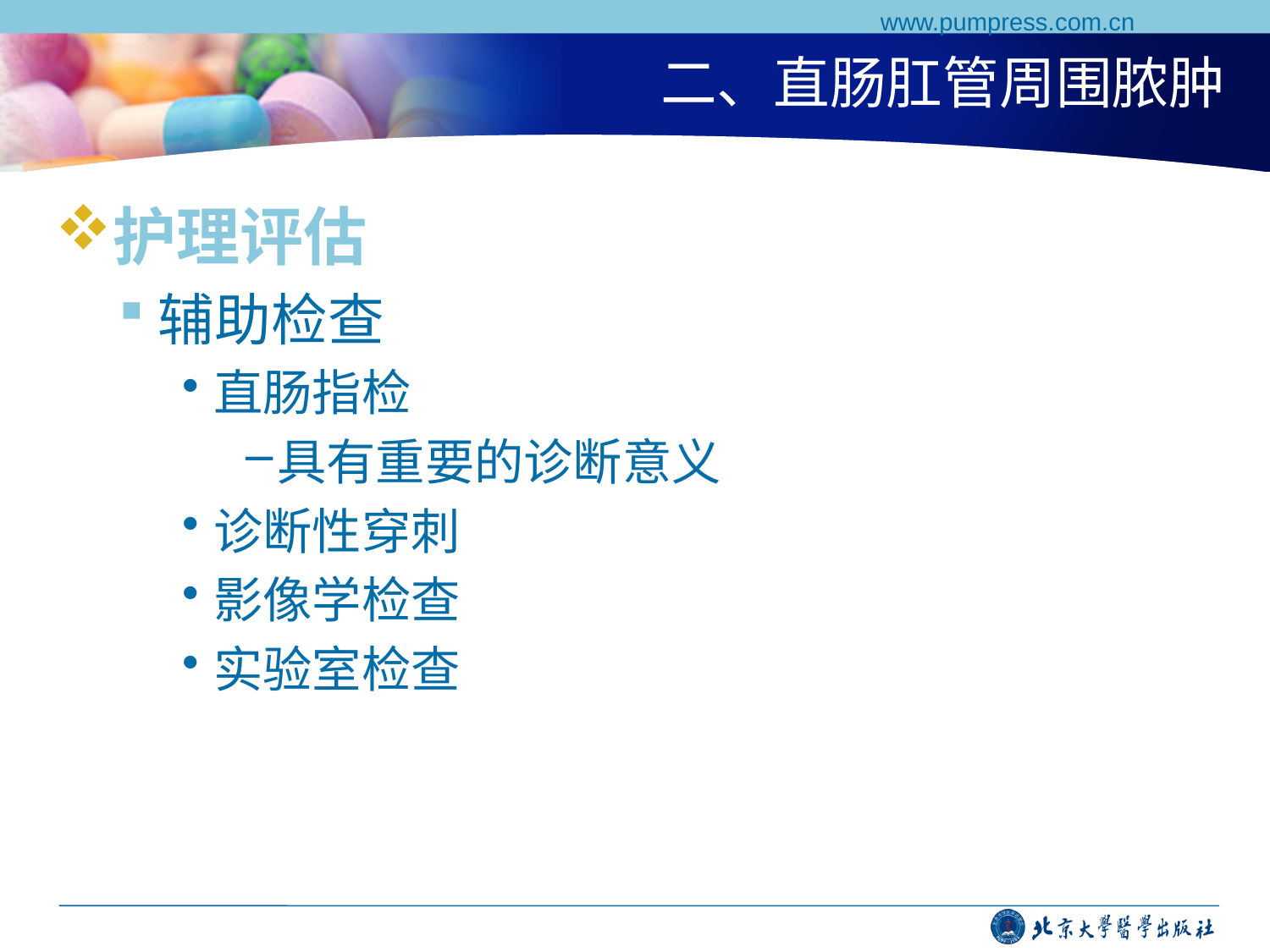

www.pumpress.com.cn
# 二、直肠肛管周围脓肿
护理评估
辅助检查
直肠指检
具有重要的诊断意义
诊断性穿刺
影像学检查
实验室检查